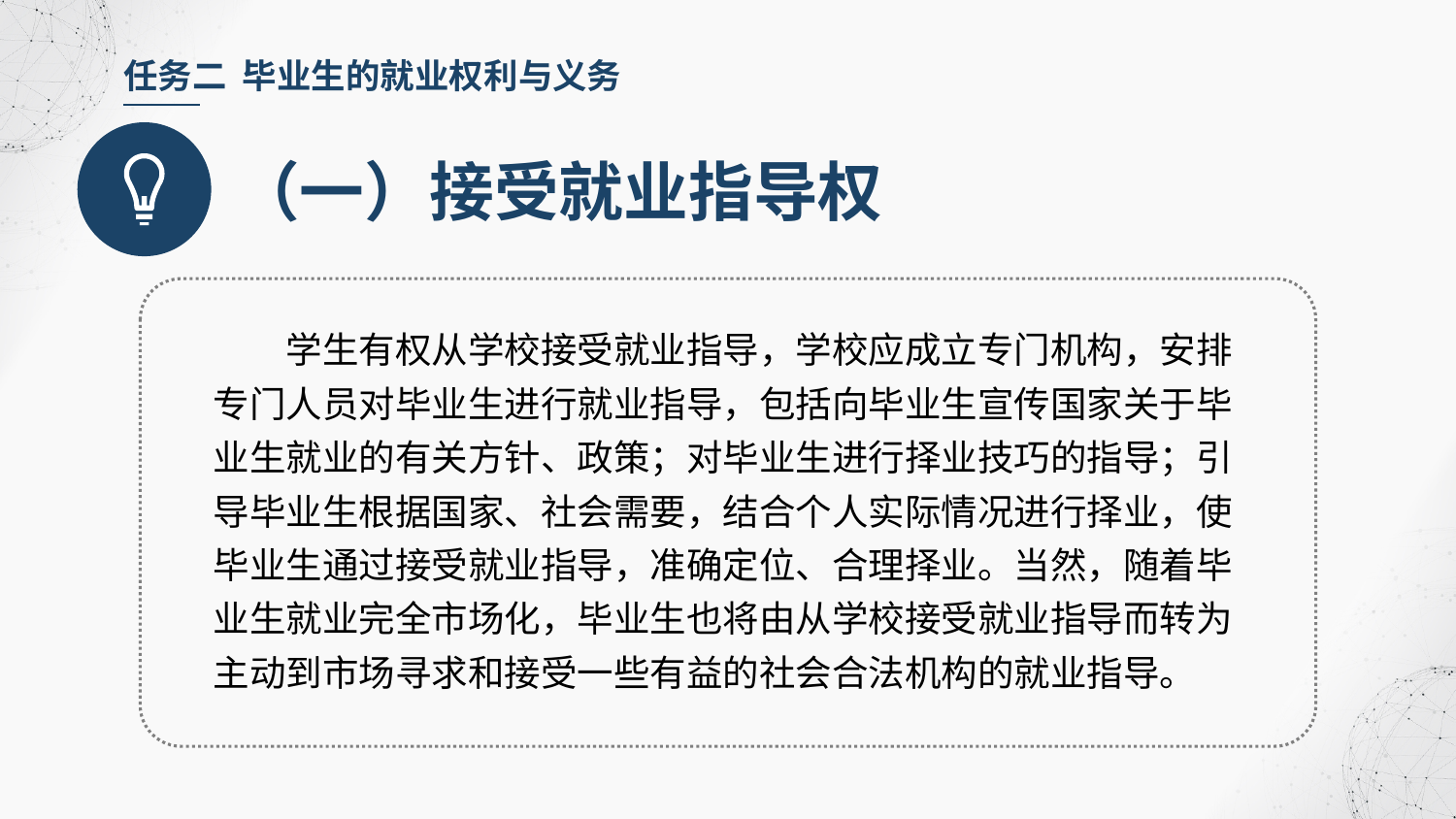

任务二  毕业生的就业权利与义务

（一）接受就业指导权

学生有权从学校接受就业指导，学校应成立专门机构，安排专门人员对毕业生进行就业指导，包括向毕业生宣传国家关于毕业生就业的有关方针、政策；对毕业生进行择业技巧的指导；引导毕业生根据国家、社会需要，结合个人实际情况进行择业，使毕业生通过接受就业指导，准确定位、合理择业。当然，随着毕业生就业完全市场化，毕业生也将由从学校接受就业指导而转为主动到市场寻求和接受一些有益的社会合法机构的就业指导。